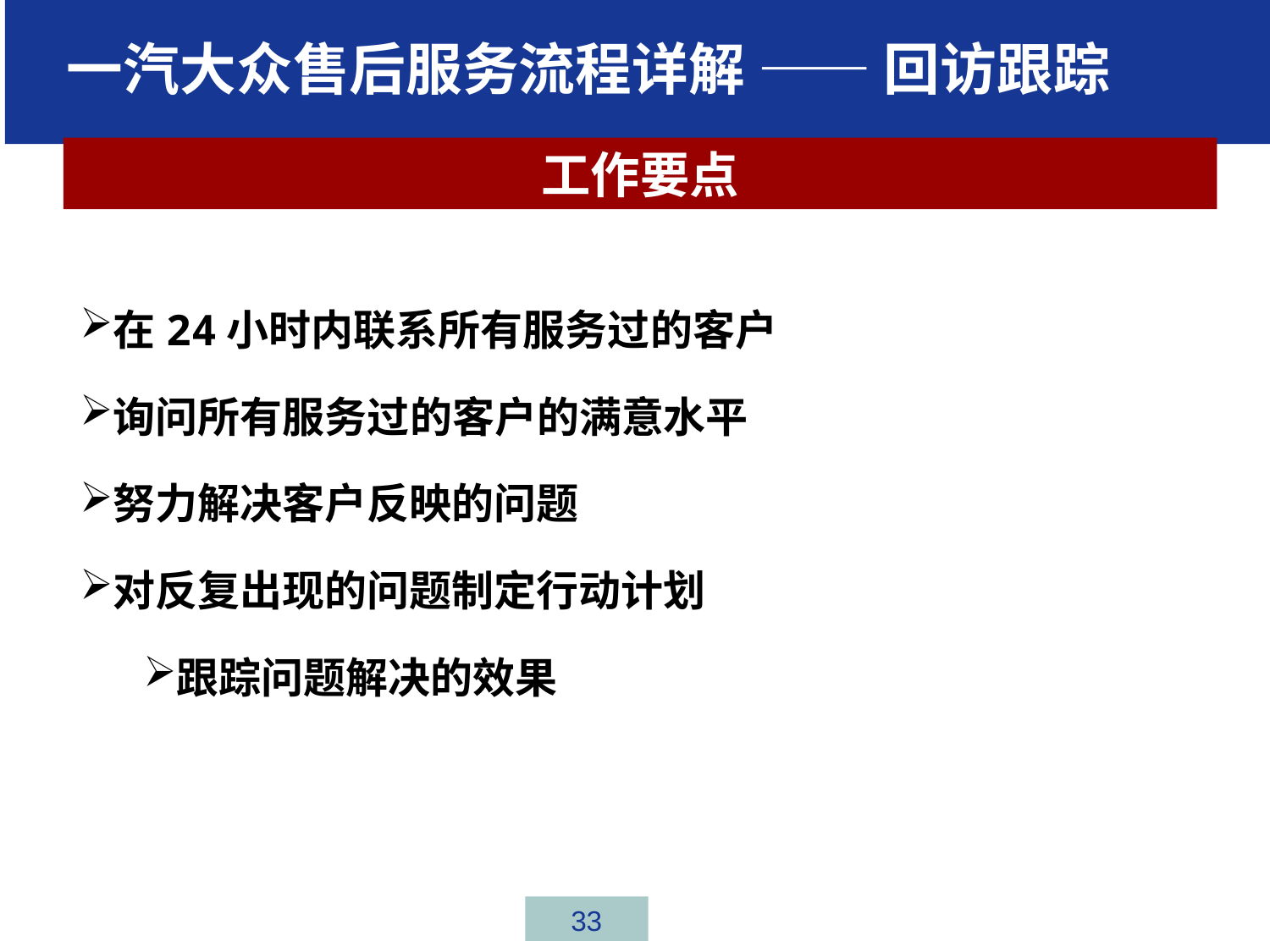

一汽大众售后服务流程详解 —— 回访跟踪
工作要点
在24小时内联系所有服务过的客户
询问所有服务过的客户的满意水平
努力解决客户反映的问题
对反复出现的问题制定行动计划
跟踪问题解决的效果
33